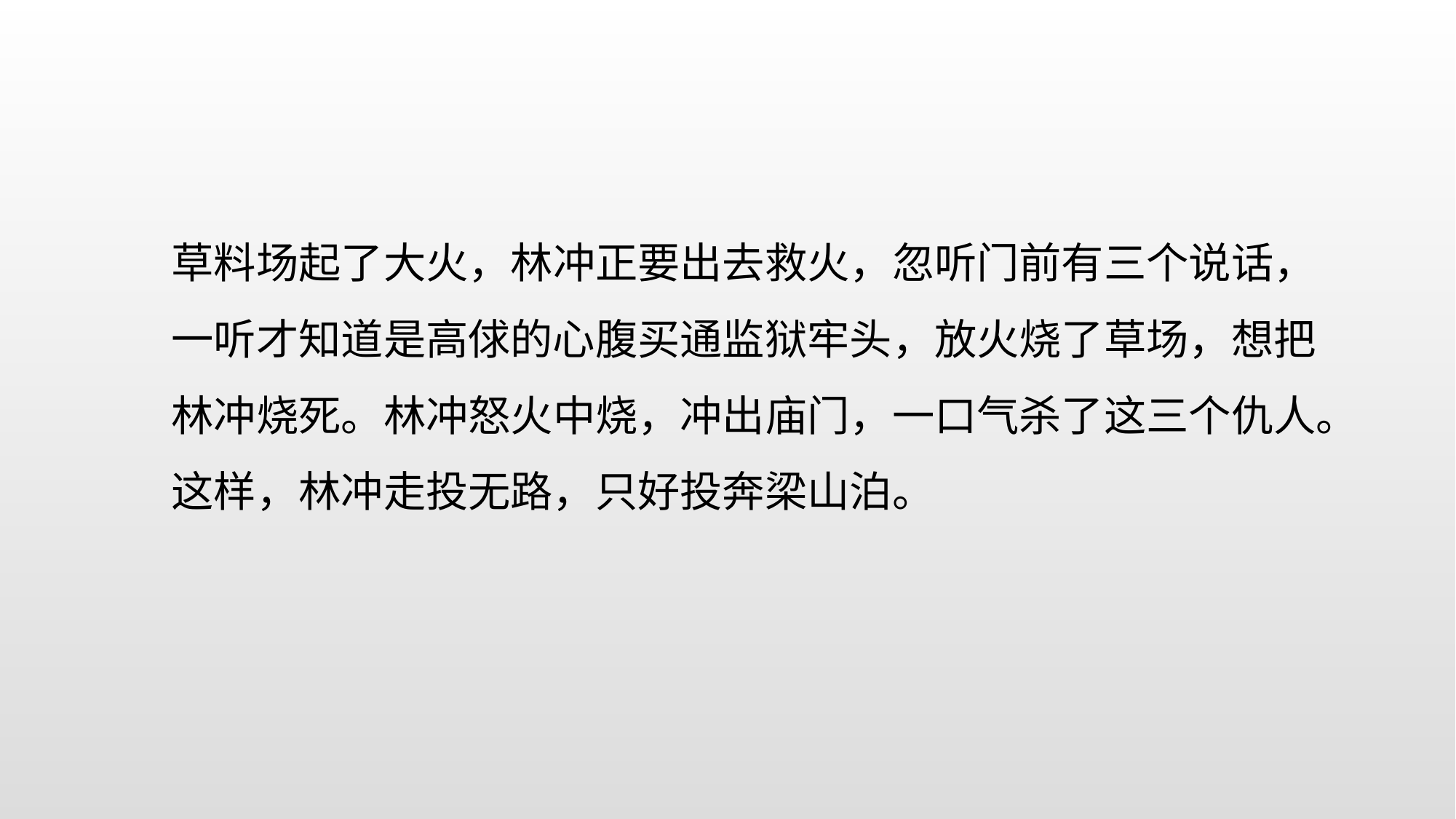

草料场起了大火，林冲正要出去救火，忽听门前有三个说话，一听才知道是高俅的心腹买通监狱牢头，放火烧了草场，想把林冲烧死。林冲怒火中烧，冲出庙门，一口气杀了这三个仇人。这样，林冲走投无路，只好投奔梁山泊。